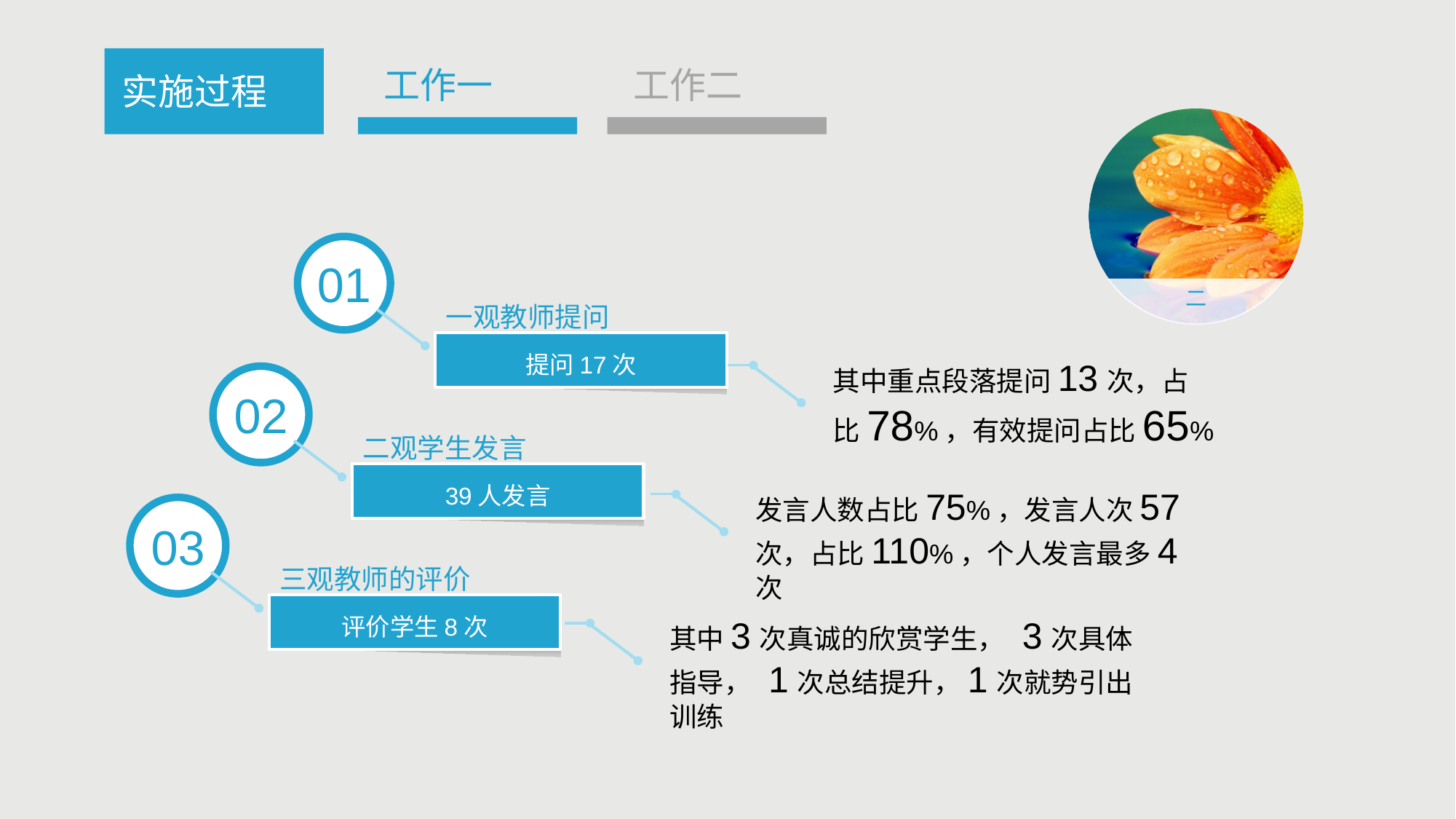

工作一

工作二
实施过程

二

01
一观教师提问
提问17次

其中重点段落提问13次，占比78%，有效提问占比65%
02
二观学生发言
39人发言

发言人数占比75%，发言人次57次，占比110%，个人发言最多4次
03
三观教师的评价
评价学生8次

其中3次真诚的欣赏学生， 3次具体指导， 1次总结提升，1次就势引出训练